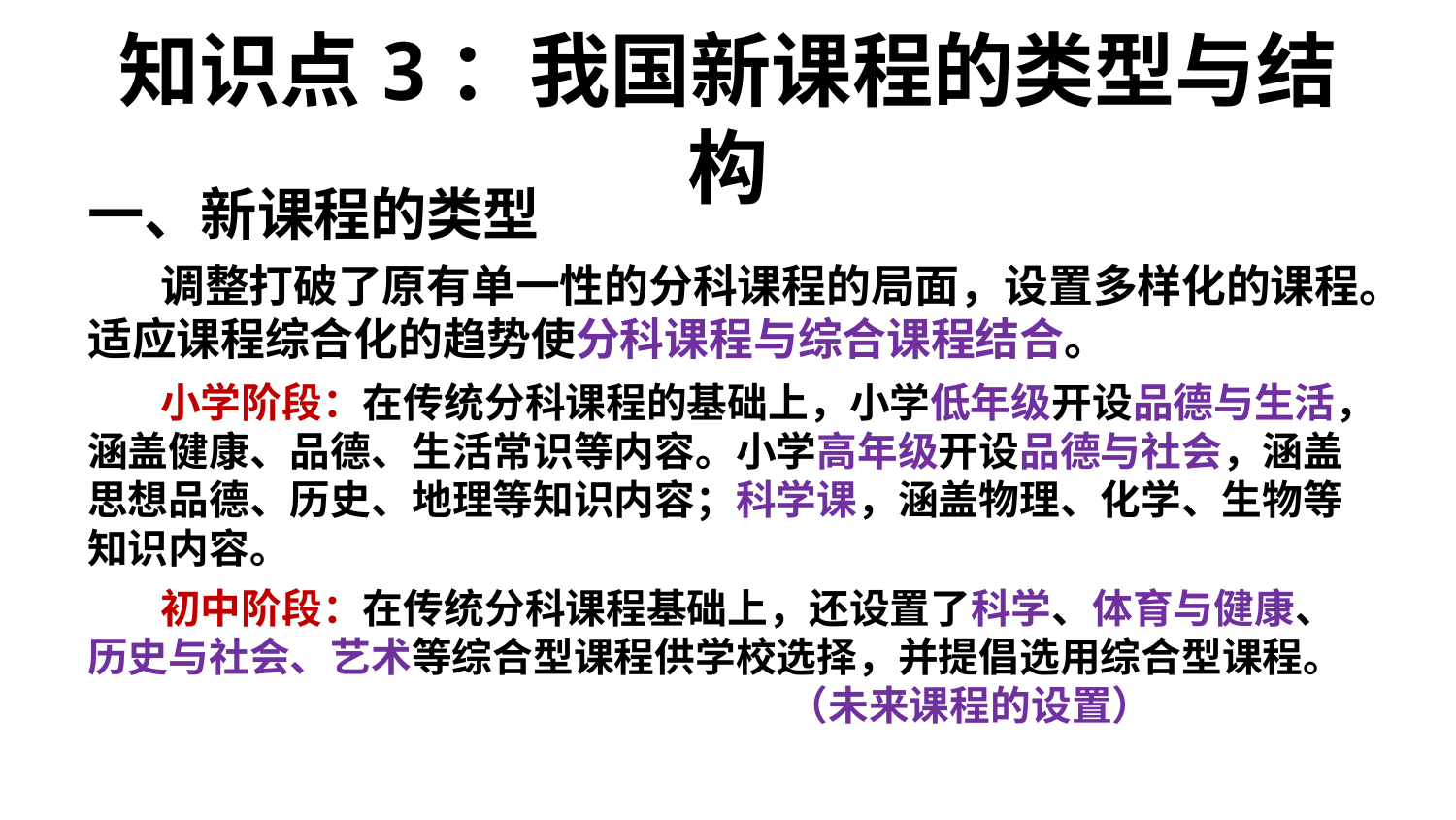

# 知识点3：我国新课程的类型与结构
一、新课程的类型
调整打破了原有单一性的分科课程的局面，设置多样化的课程。适应课程综合化的趋势使分科课程与综合课程结合。
小学阶段：在传统分科课程的基础上，小学低年级开设品德与生活，涵盖健康、品德、生活常识等内容。小学高年级开设品德与社会，涵盖思想品德、历史、地理等知识内容；科学课，涵盖物理、化学、生物等知识内容。
初中阶段：在传统分科课程基础上，还设置了科学、体育与健康、历史与社会、艺术等综合型课程供学校选择，并提倡选用综合型课程。
                                                                              （未来课程的设置）